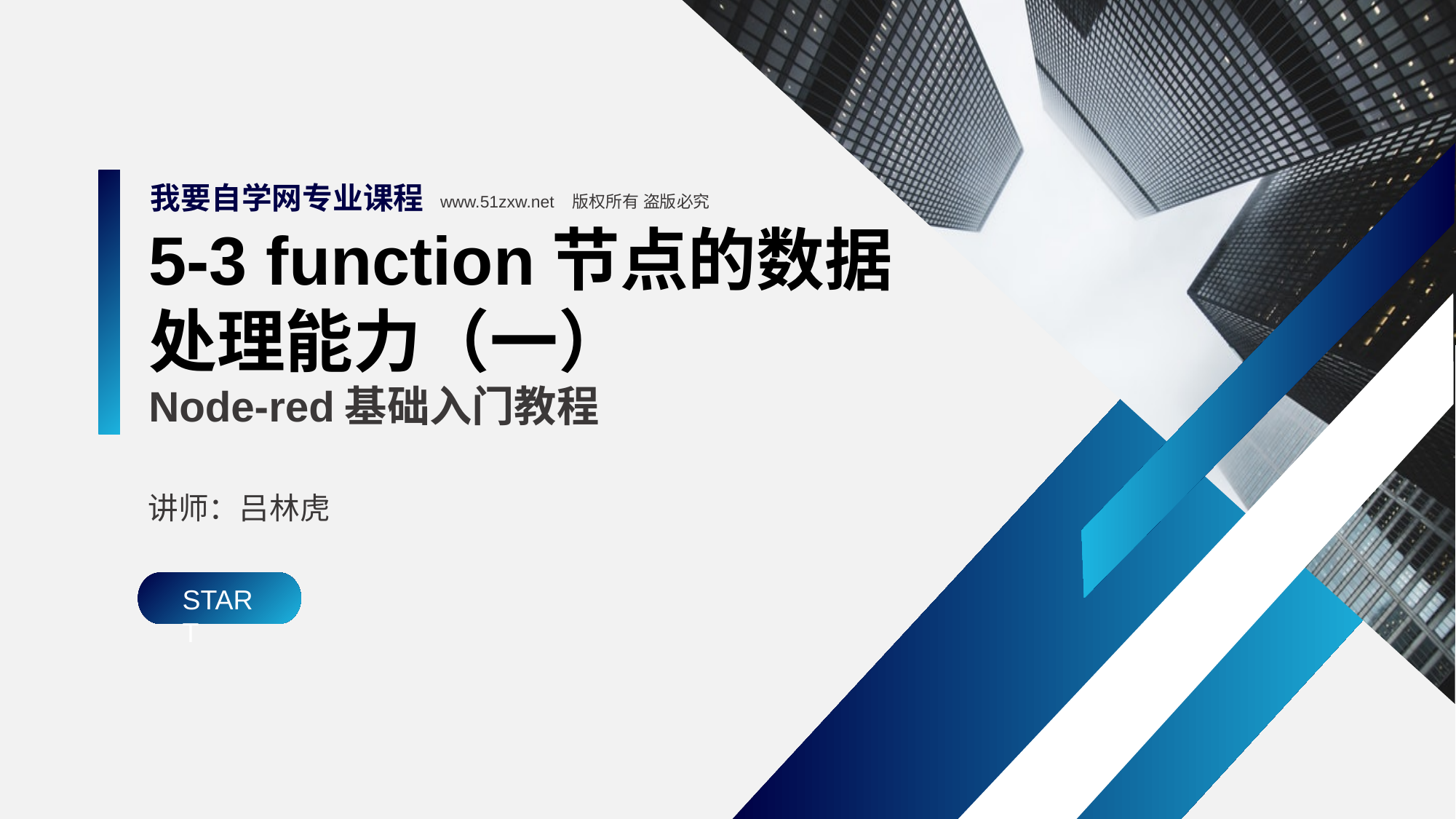

我要自学网专业课程
www.51zxw.net   版权所有 盗版必究
5-3 function节点的数据处理能力（一）

Node-red基础入门教程
讲师：吕林虎

START